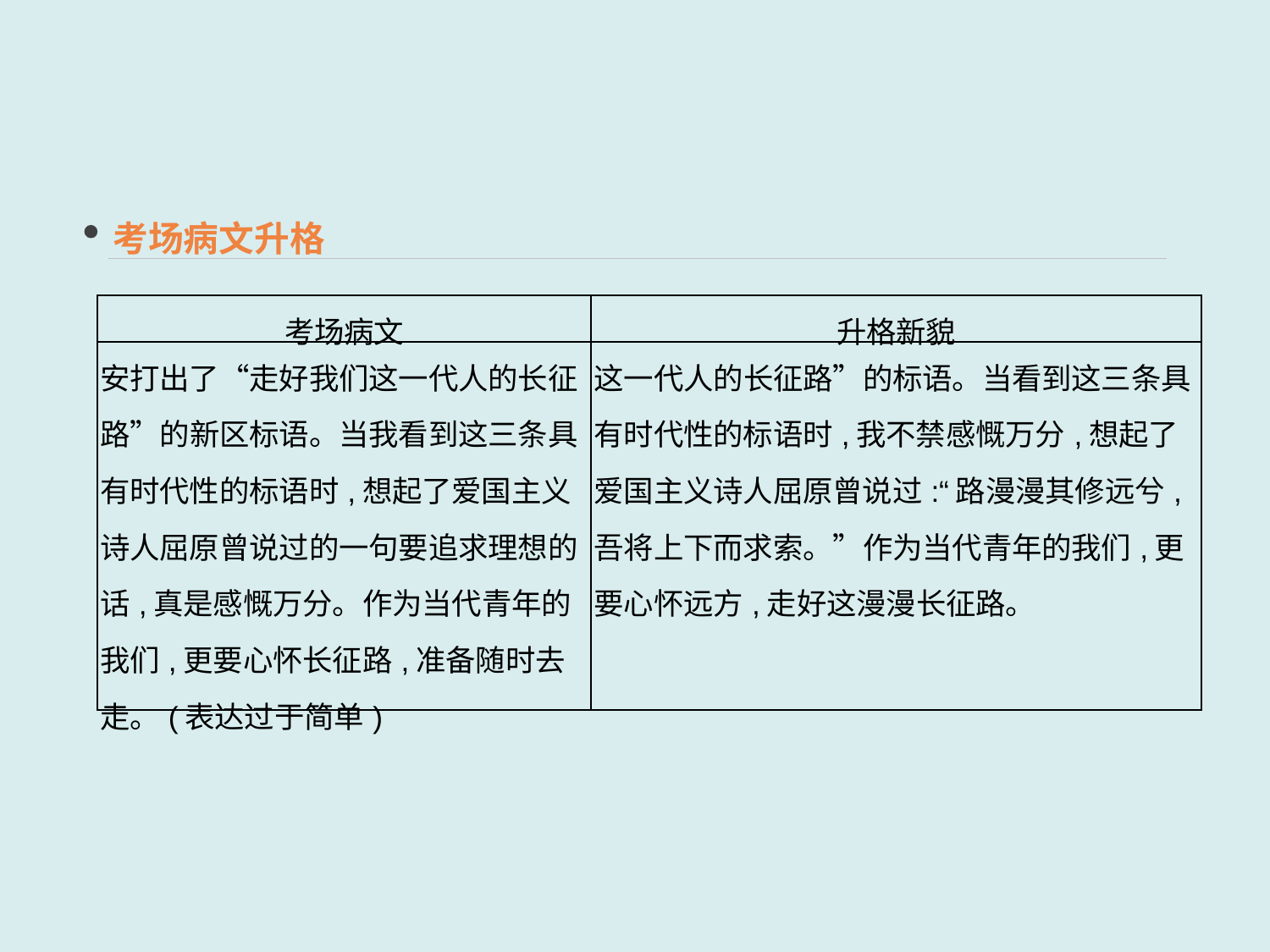

考场病文升格

| 考场病文 | 升格新貌 |
| --- | --- |
| 安打出了“走好我们这一代人的长征路”的新区标语。当我看到这三条具有时代性的标语时,想起了爱国主义诗人屈原曾说过的一句要追求理想的话,真是感慨万分。作为当代青年的我们,更要心怀长征路,准备随时去走。(表达过于简单) | 这一代人的长征路”的标语。当看到这三条具有时代性的标语时,我不禁感慨万分,想起了爱国主义诗人屈原曾说过:“路漫漫其修远兮,吾将上下而求索。”作为当代青年的我们,更要心怀远方,走好这漫漫长征路。 |